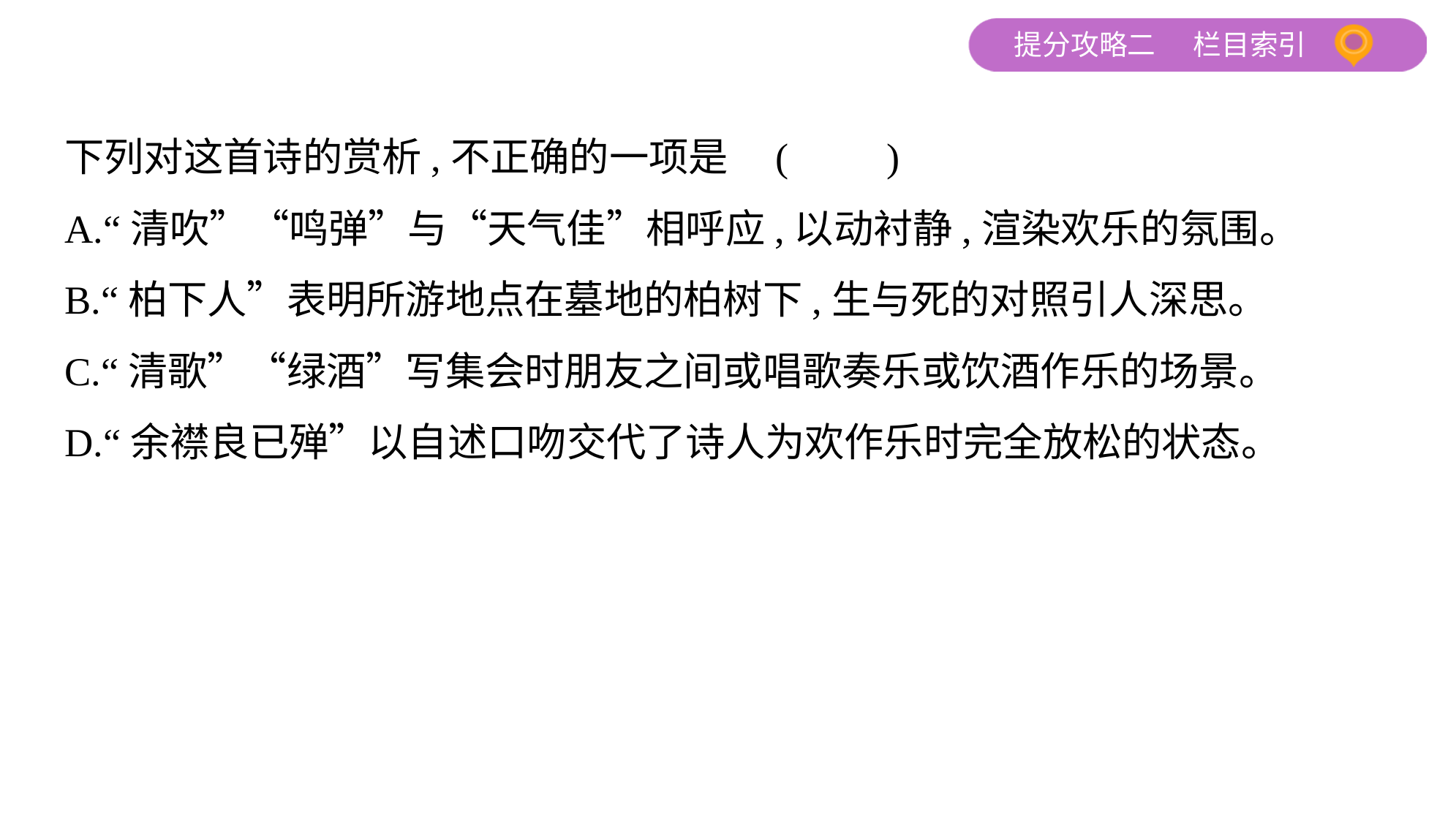

下列对这首诗的赏析,不正确的一项是 (　　)
A.“清吹”“鸣弹”与“天气佳”相呼应,以动衬静,渲染欢乐的氛围。
B.“柏下人”表明所游地点在墓地的柏树下,生与死的对照引人深思。
C.“清歌”“绿酒”写集会时朋友之间或唱歌奏乐或饮酒作乐的场景。
D.“余襟良已殚”以自述口吻交代了诗人为欢作乐时完全放松的状态。